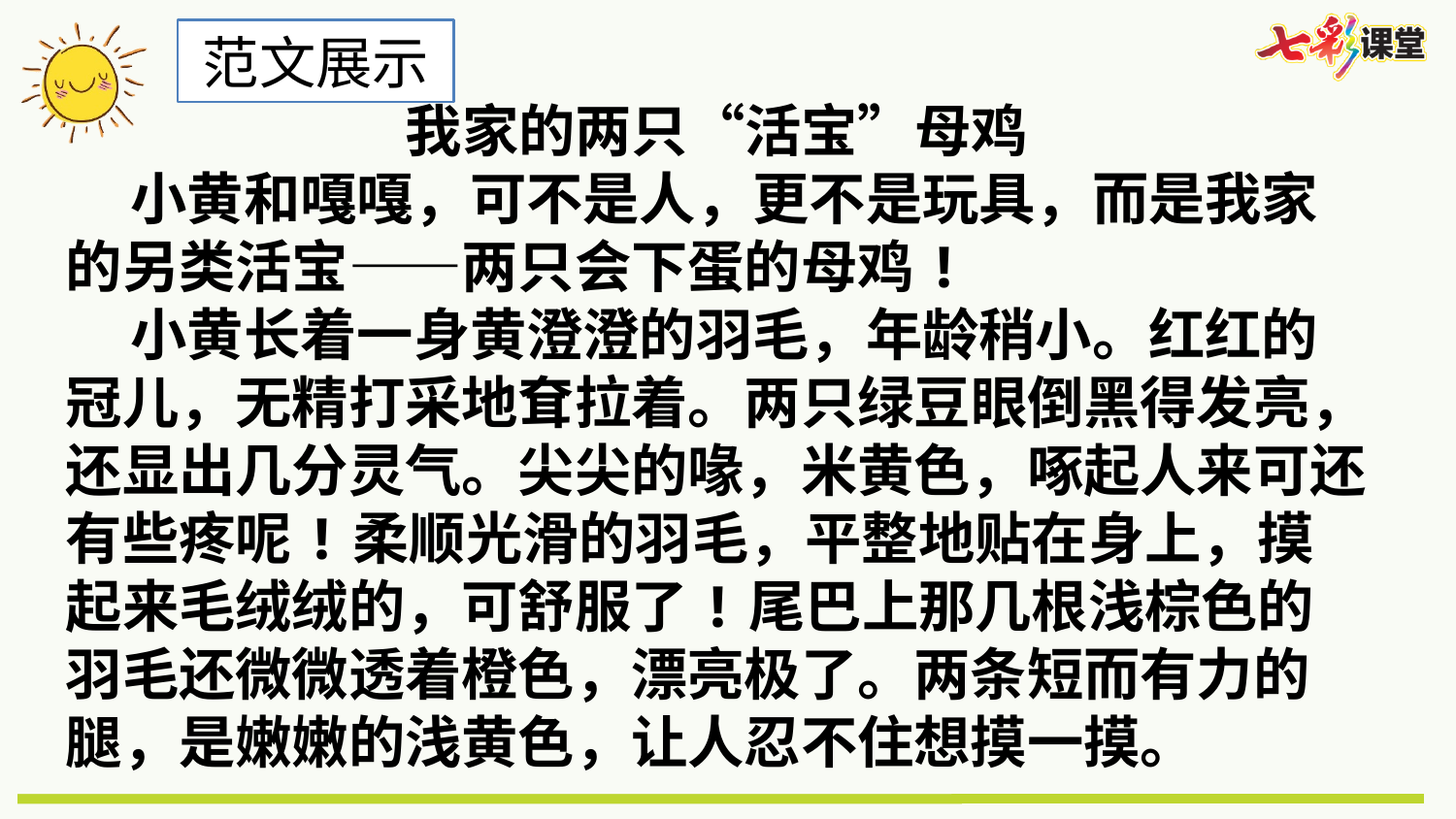

范文展示
我家的两只“活宝”母鸡
    小黄和嘎嘎，可不是人，更不是玩具，而是我家的另类活宝——两只会下蛋的母鸡!
    小黄长着一身黄澄澄的羽毛，年龄稍小。红红的冠儿，无精打采地耷拉着。两只绿豆眼倒黑得发亮，还显出几分灵气。尖尖的喙，米黄色，啄起人来可还有些疼呢!柔顺光滑的羽毛，平整地贴在身上，摸起来毛绒绒的，可舒服了!尾巴上那几根浅棕色的羽毛还微微透着橙色，漂亮极了。两条短而有力的腿，是嫩嫩的浅黄色，让人忍不住想摸一摸。